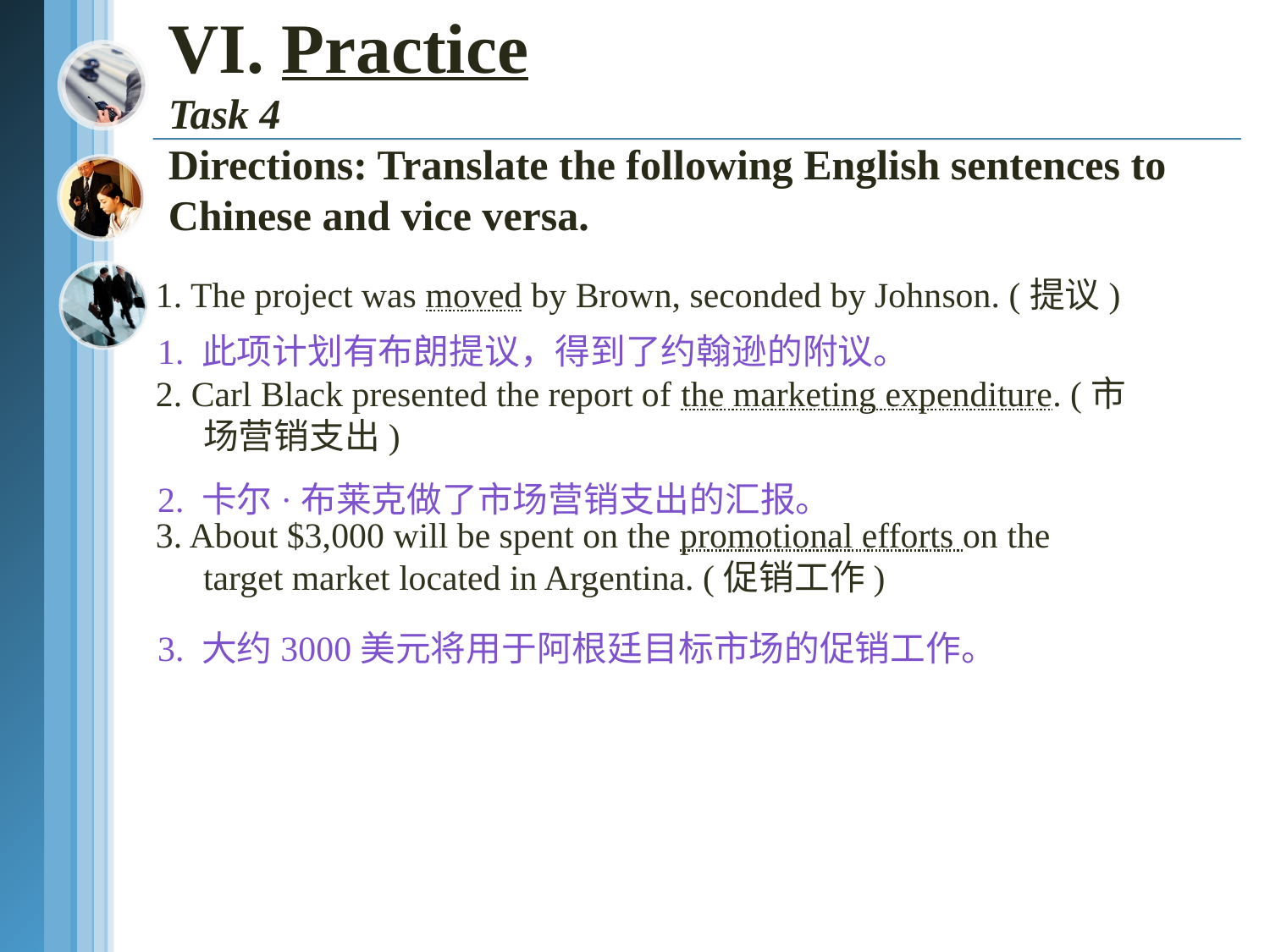

# VI. Practice Task 4 Directions: Translate the following English sentences to Chinese and vice versa.
1. The project was moved by Brown, seconded by Johnson. (提议)

2. Carl Black presented the report of the marketing expenditure. (市场营销支出)

3. About $3,000 will be spent on the promotional efforts on the target market located in Argentina. (促销工作)

1. 此项计划有布朗提议，得到了约翰逊的附议。

2. 卡尔·布莱克做了市场营销支出的汇报。

3. 大约3000美元将用于阿根廷目标市场的促销工作。